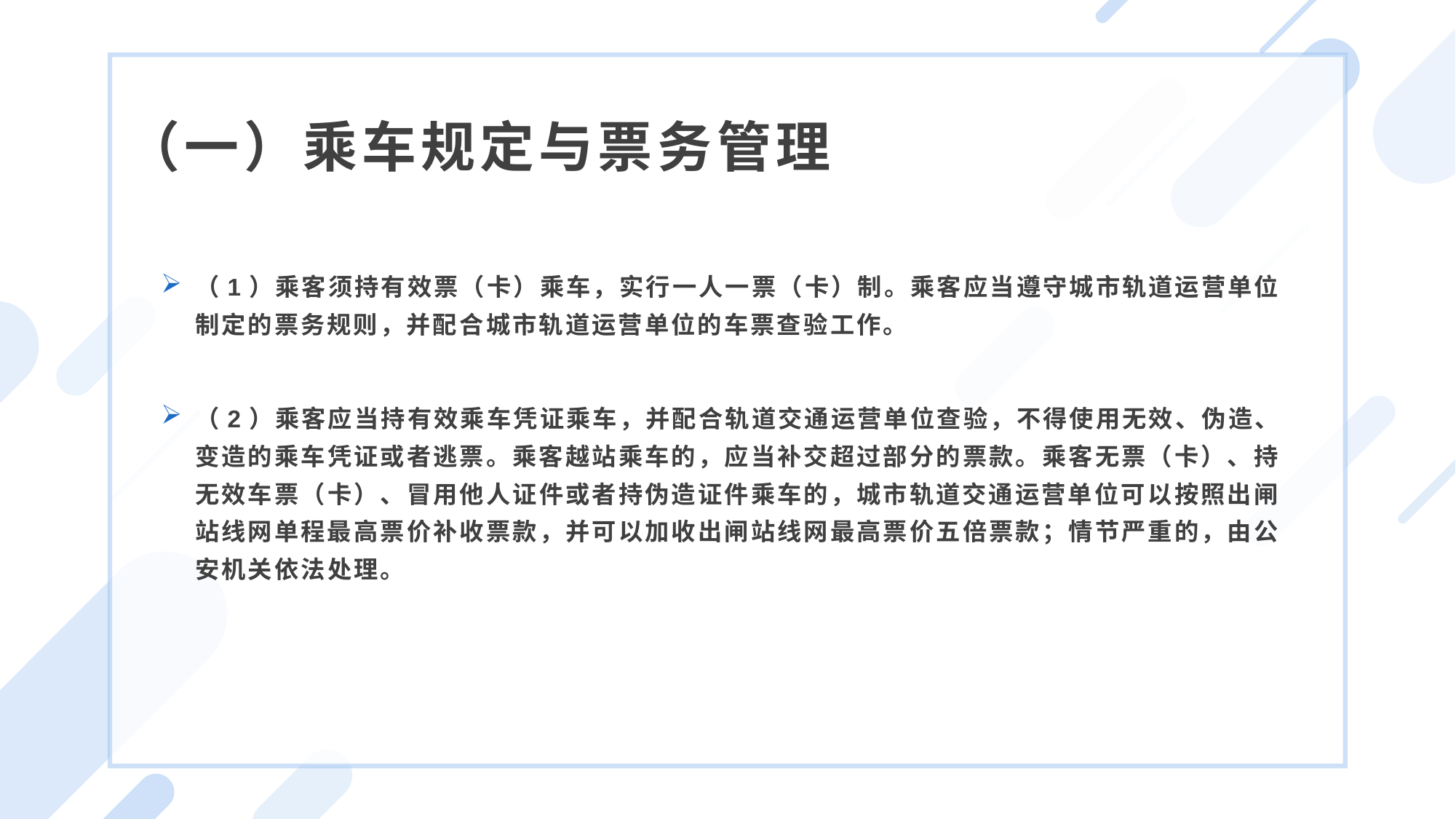

（一）乘车规定与票务管理
（1）乘客须持有效票（卡）乘车，实行一人一票（卡）制。乘客应当遵守城市轨道运营单位制定的票务规则，并配合城市轨道运营单位的车票查验工作。

（2）乘客应当持有效乘车凭证乘车，并配合轨道交通运营单位查验，不得使用无效、伪造、变造的乘车凭证或者逃票。乘客越站乘车的，应当补交超过部分的票款。乘客无票（卡）、持无效车票（卡）、冒用他人证件或者持伪造证件乘车的，城市轨道交通运营单位可以按照出闸站线网单程最高票价补收票款，并可以加收出闸站线网最高票价五倍票款；情节严重的，由公安机关依法处理。